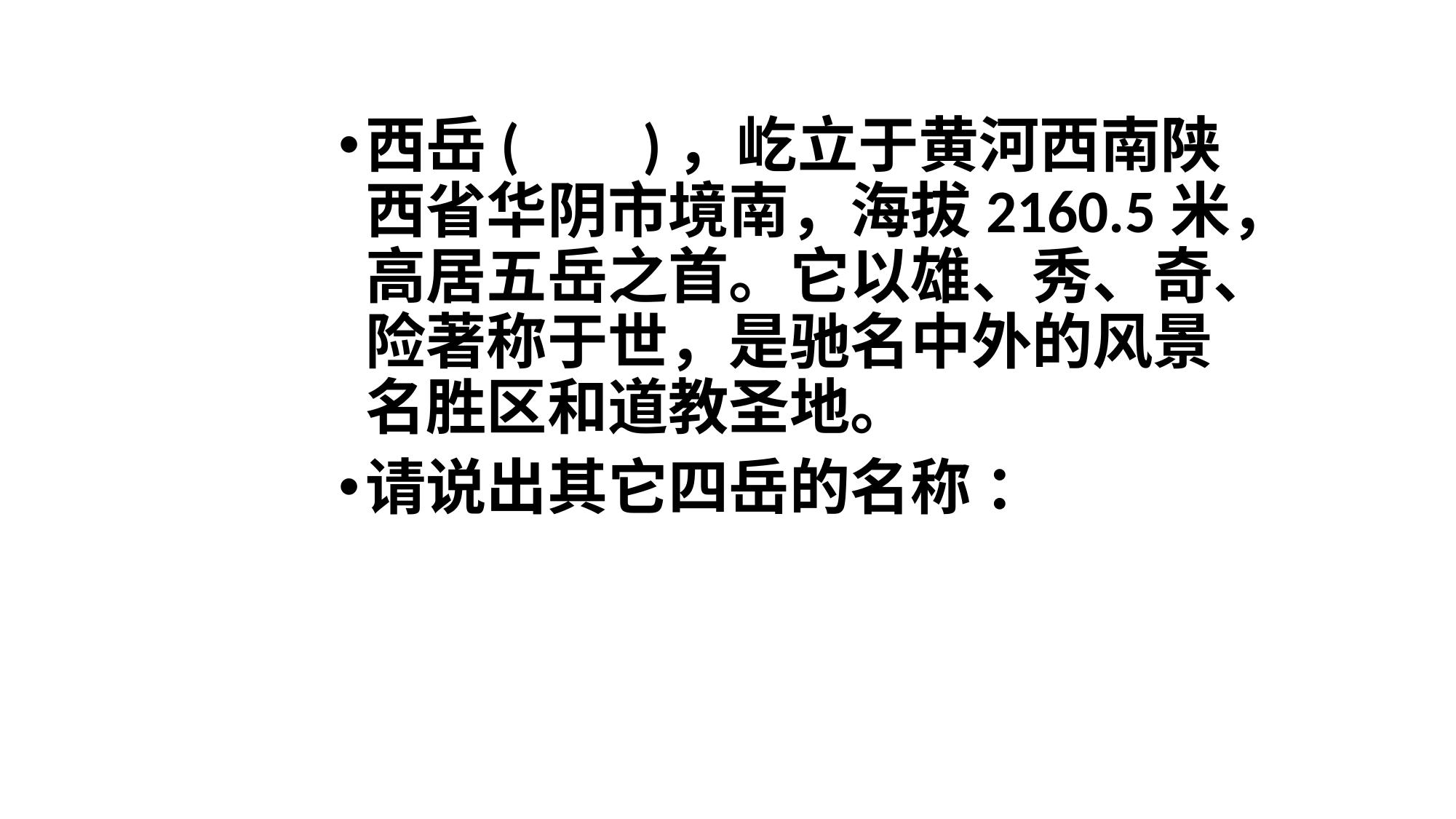

#
西岳(         )，屹立于黄河西南陕西省华阴市境南，海拔2160.5米，高居五岳之首。它以雄、秀、奇、险著称于世，是驰名中外的风景名胜区和道教圣地。
请说出其它四岳的名称 ：